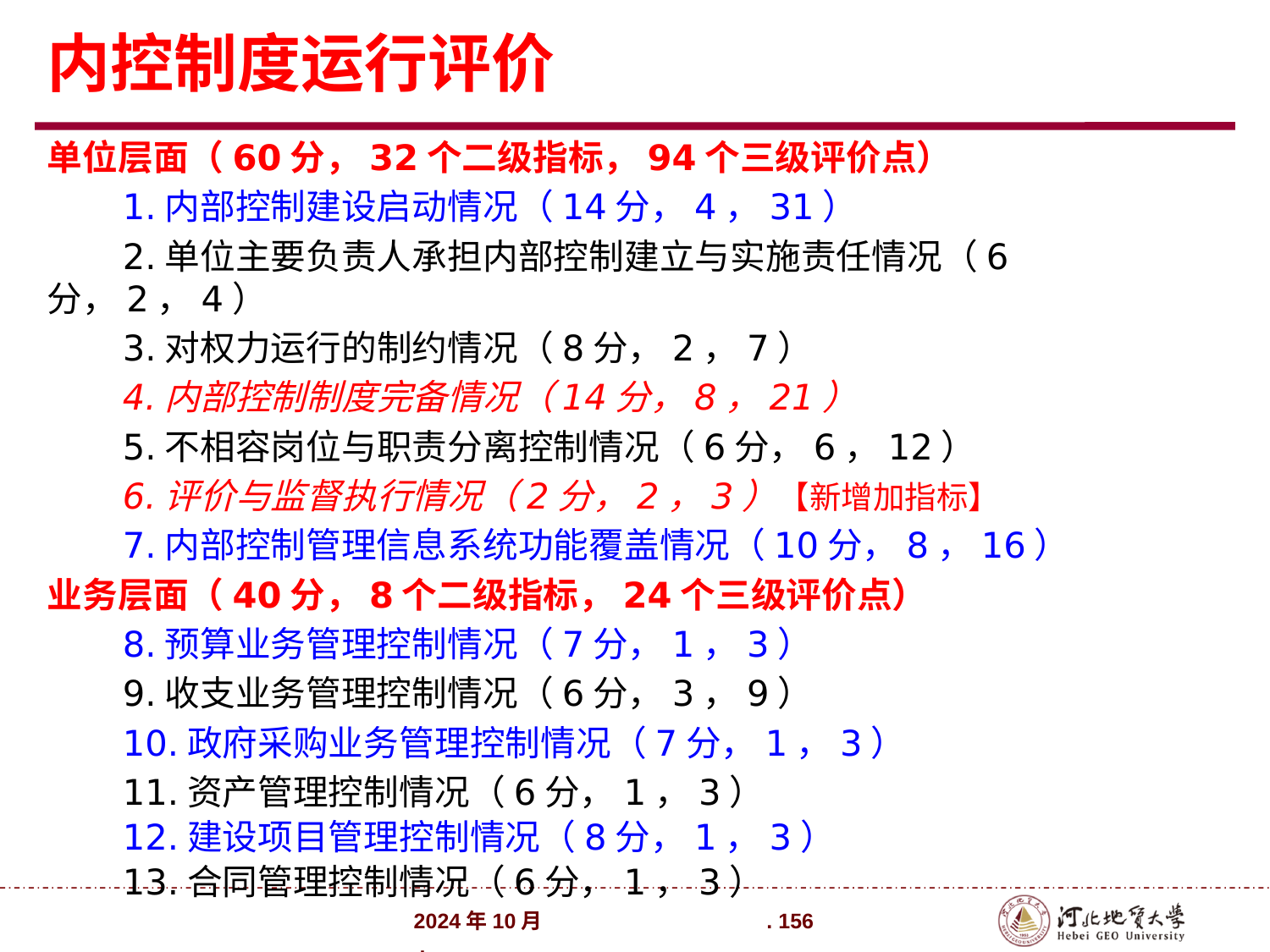

# 内控制度运行评价
单位层面（60分，32个二级指标，94个三级评价点）
1.内部控制建设启动情况（14分，4，31）
2.单位主要负责人承担内部控制建立与实施责任情况（6分，2，4）
3.对权力运行的制约情况（8分，2，7）
4.内部控制制度完备情况（14分，8，21）
5.不相容岗位与职责分离控制情况（6分，6，12）
6.评价与监督执行情况（2分，2，3）【新增加指标】
7.内部控制管理信息系统功能覆盖情况（10分，8，16）
业务层面（40分，8个二级指标，24个三级评价点）
8.预算业务管理控制情况（7分，1，3）
9.收支业务管理控制情况（6分，3，9）
10.政府采购业务管理控制情况（7分，1，3）
11.资产管理控制情况（6分，1，3）
12.建设项目管理控制情况（8分，1，3）
13.合同管理控制情况（6分，1，3）

2024年10月                                             . 156 .